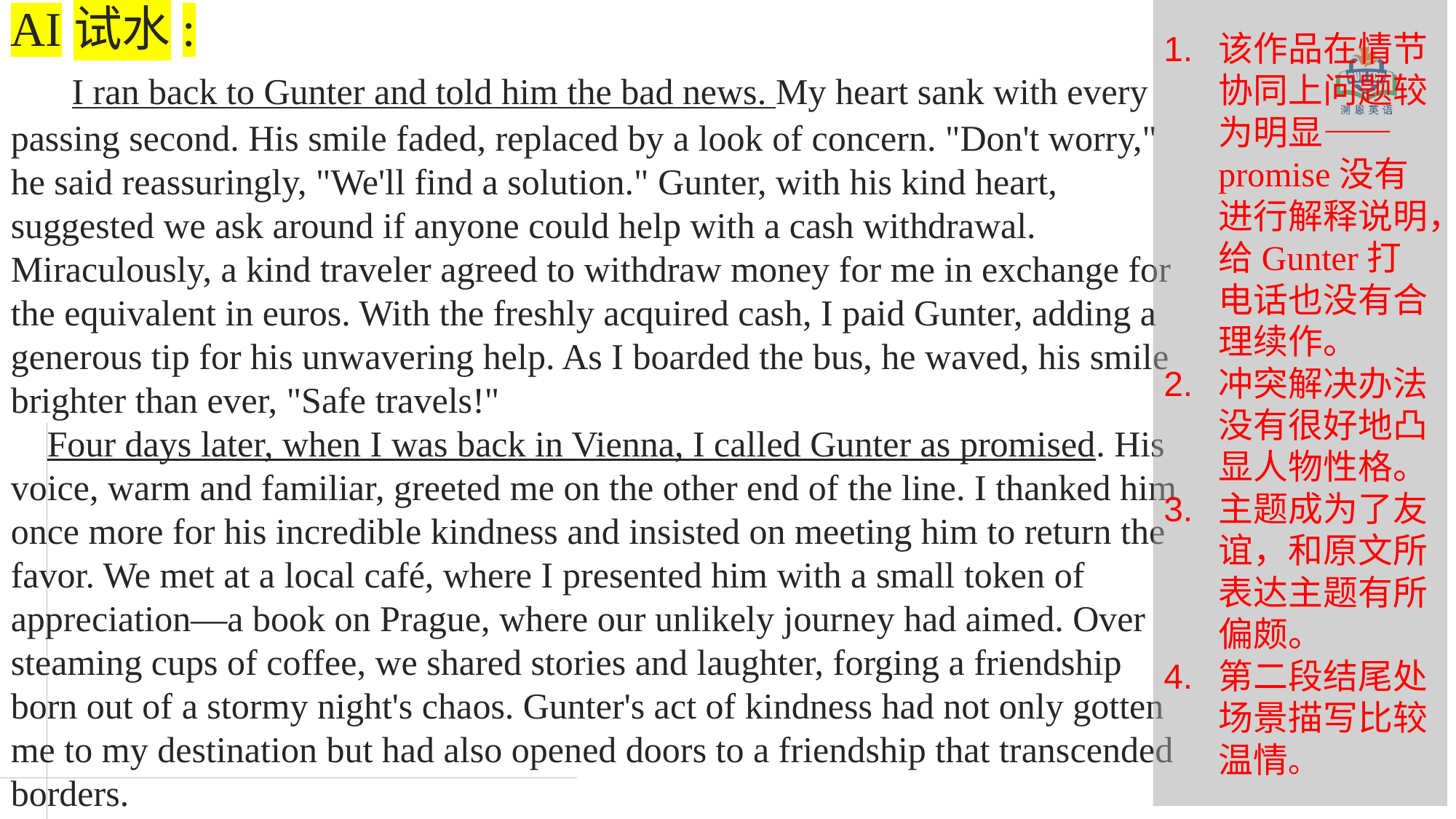

AI试水:
     I ran back to Gunter and told him the bad news. My heart sank with every passing second. His smile faded, replaced by a look of concern. "Don't worry," he said reassuringly, "We'll find a solution." Gunter, with his kind heart, suggested we ask around if anyone could help with a cash withdrawal. Miraculously, a kind traveler agreed to withdraw money for me in exchange for the equivalent in euros. With the freshly acquired cash, I paid Gunter, adding a generous tip for his unwavering help. As I boarded the bus, he waved, his smile brighter than ever, "Safe travels!"
    Four days later, when I was back in Vienna, I called Gunter as promised. His voice, warm and familiar, greeted me on the other end of the line. I thanked him once more for his incredible kindness and insisted on meeting him to return the favor. We met at a local café, where I presented him with a small token of appreciation—a book on Prague, where our unlikely journey had aimed. Over steaming cups of coffee, we shared stories and laughter, forging a friendship born out of a stormy night's chaos. Gunter's act of kindness had not only gotten me to my destination but had also opened doors to a friendship that transcended borders.

该作品在情节协同上问题较为明显——promise没有进行解释说明，给Gunter打电话也没有合理续作。
冲突解决办法没有很好地凸显人物性格。
主题成为了友谊，和原文所表达主题有所偏颇。
第二段结尾处场景描写比较温情。